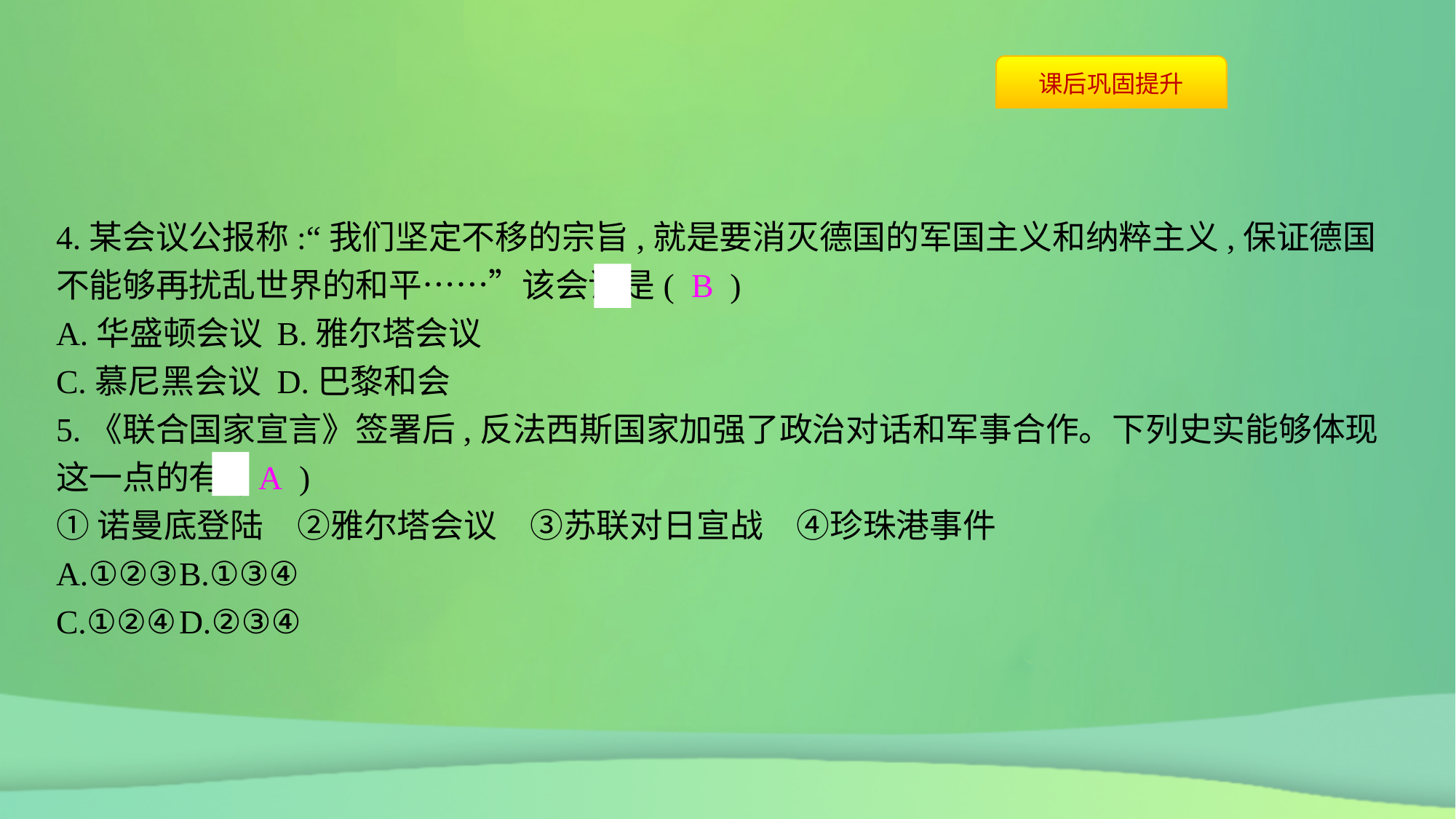

4.某会议公报称:“我们坚定不移的宗旨,就是要消灭德国的军国主义和纳粹主义,保证德国不能够再扰乱世界的和平……”该会议是(  B  )
A.华盛顿会议	B.雅尔塔会议
C.慕尼黑会议	D.巴黎和会
5.《联合国家宣言》签署后,反法西斯国家加强了政治对话和军事合作。下列史实能够体现这一点的有(  A  )
①诺曼底登陆　②雅尔塔会议　③苏联对日宣战　④珍珠港事件
A.①②③	B.①③④
C.①②④	D.②③④